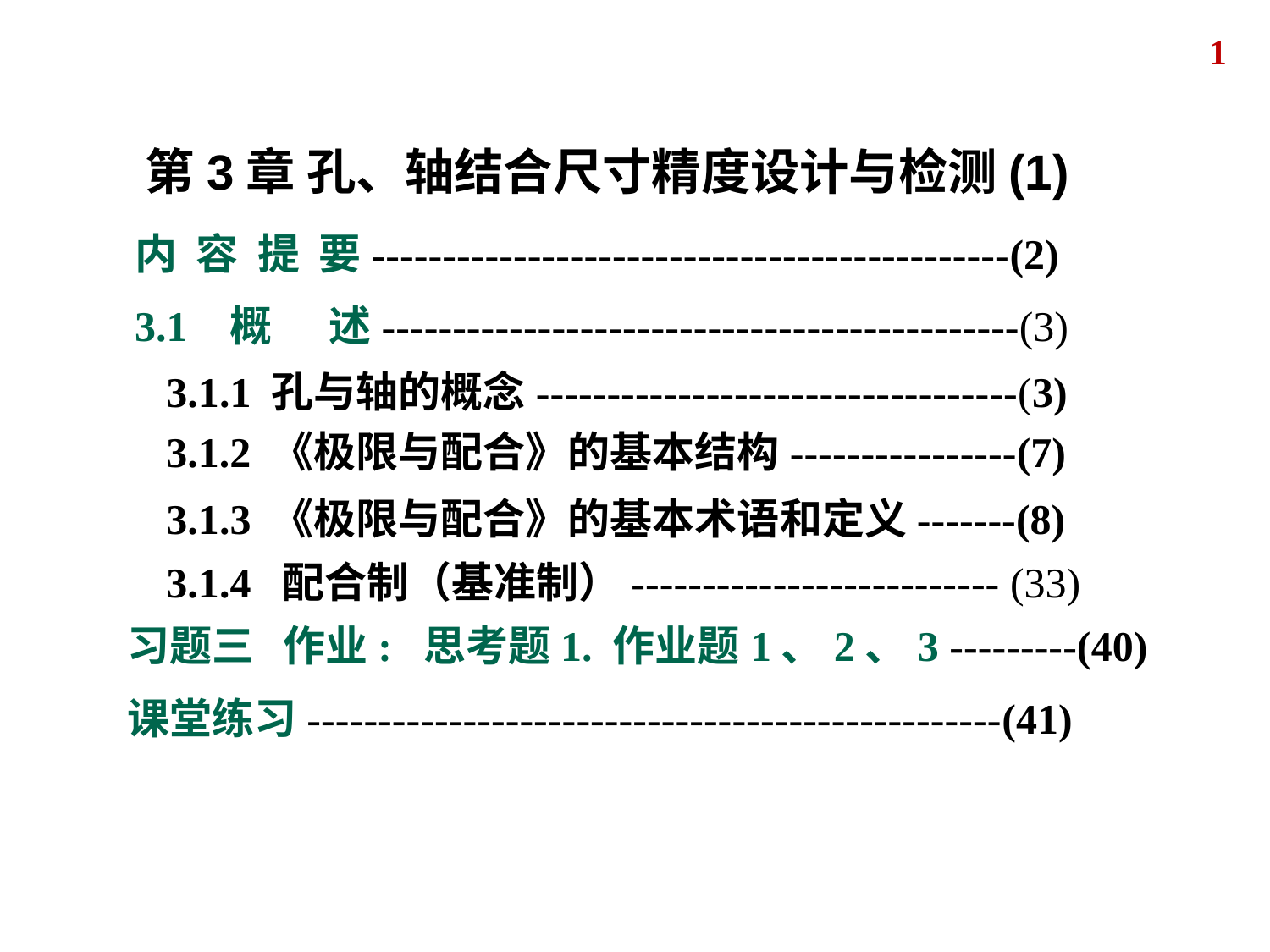

1
第3章 孔、轴结合尺寸精度设计与检测(1)
内  容  提  要---------------------------------------------(2)
3.1   概      述---------------------------------------------(3)
3.1.1 孔与轴的概念----------------------------------(3)
3.1.2 《极限与配合》的基本结构----------------(7)
3.1.3 《极限与配合》的基本术语和定义-------(8)
3.1.4  配合制（基准制）-------------------------- (33)
习题三   作业:  思考题1. 作业题1、2、3 ---------(40)
课堂练习-------------------------------------------------(41)